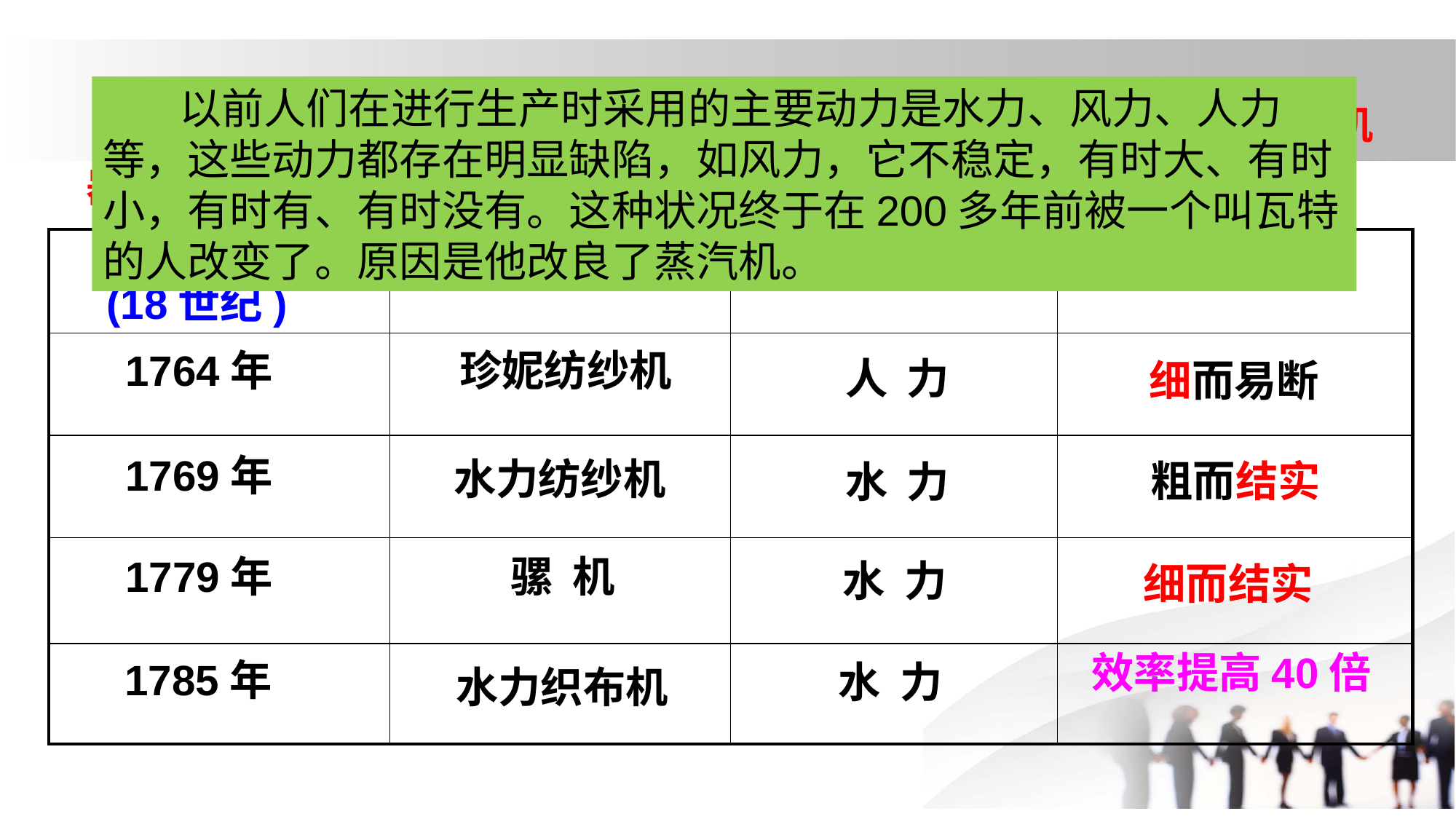

珍妮机以及棉纺织生产领域一系列发明的出现，制      约生产的不再是机器，而是……
       以前人们在进行生产时采用的主要动力是水力、风力、人力等，这些动力都存在明显缺陷，如风力，它不稳定，有时大、有时小，有时有、有时没有。这种状况终于在200多年前被一个叫瓦特的人改变了。原因是他改良了蒸汽机。
 时间
(18世纪)
|  |  |  |  |
| --- | --- | --- | --- |
|  |  |  |  |
|  |  |  |  |
|  |  |  |  |
|  |  |  |  |
发   明
动   力
 特   点
1764年
珍妮纺纱机
人  力
细而易断
1769年
水力纺纱机
粗而结实
水  力
骡  机
1779年
水  力
细而结实
效率提高40倍
1785年
水  力
水力织布机